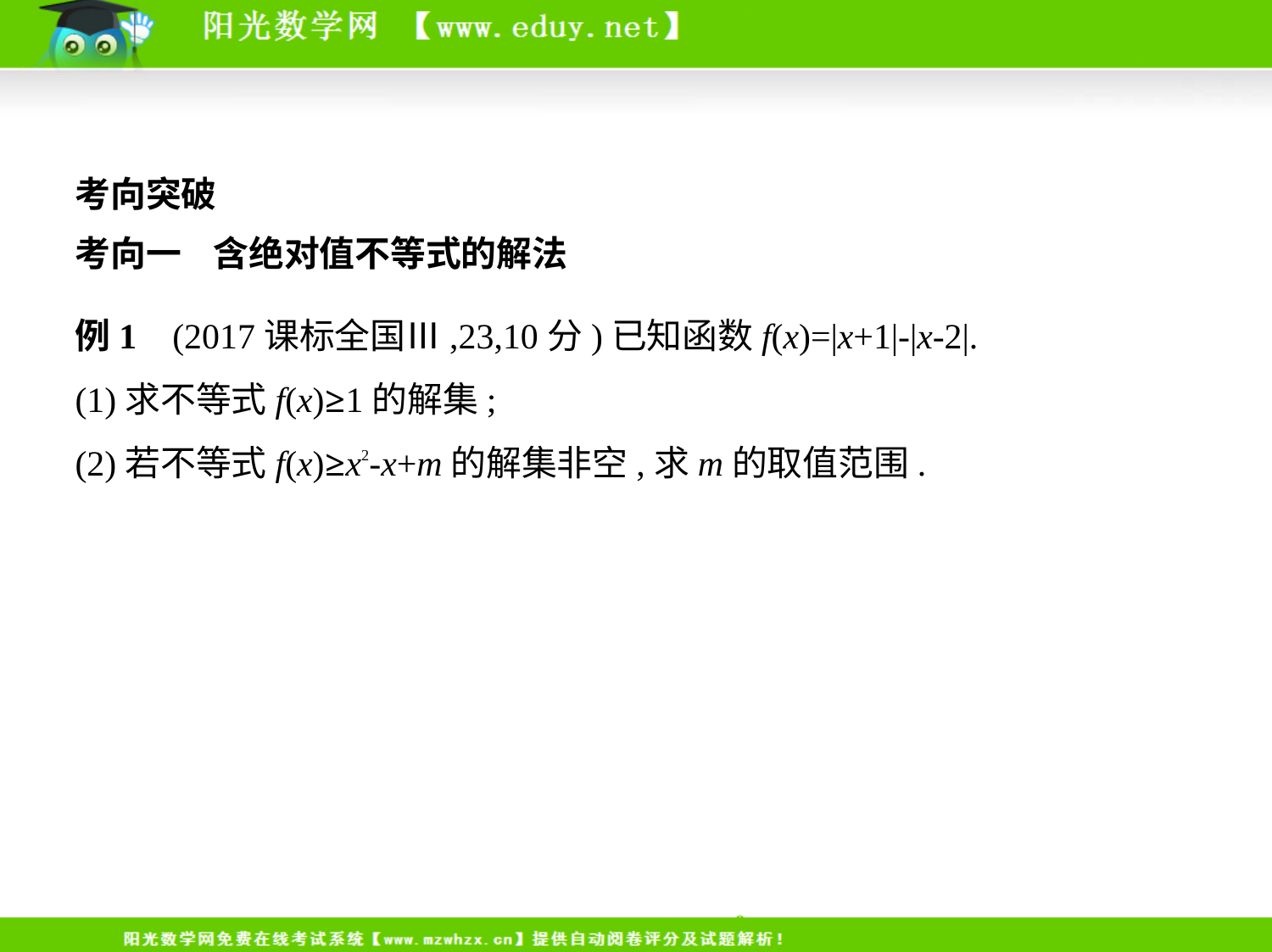

考向突破
考向一    含绝对值不等式的解法
例1    (2017课标全国Ⅲ,23,10分)已知函数f(x)=|x+1|-|x-2|.
(1)求不等式f(x)≥1的解集;
(2)若不等式f(x)≥x2-x+m的解集非空,求m的取值范围.